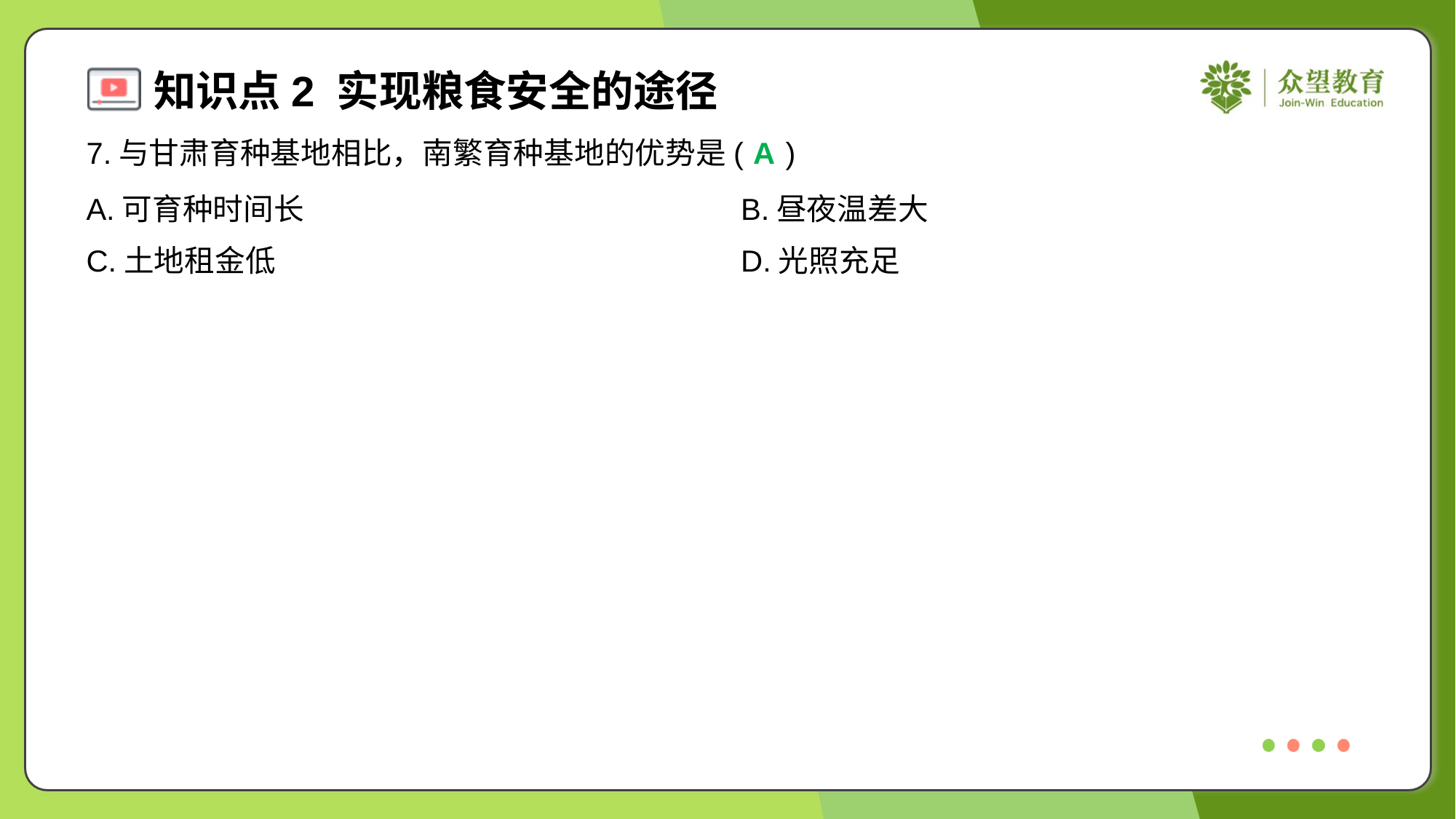

7.与甘肃育种基地相比，南繁育种基地的优势是(     )
A
A.可育种时间长	B.昼夜温差大
C.土地租金低	D.光照充足